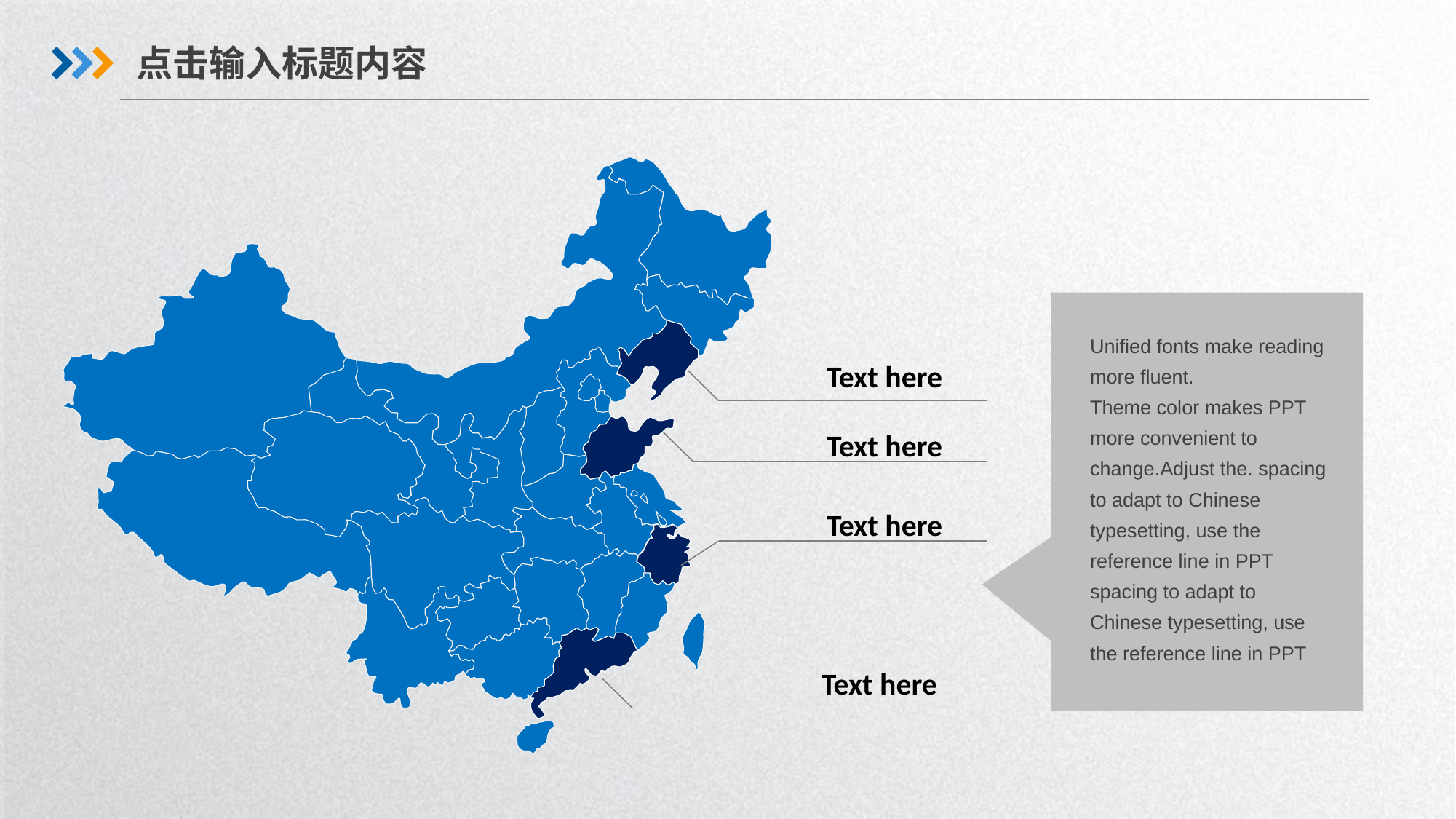

点击输入标题内容

Unified fonts make reading more fluent.
Theme color makes PPT more convenient to change.Adjust the. spacing to adapt to Chinese typesetting, use the reference line in PPT
spacing to adapt to Chinese typesetting, use the reference line in PPT
Text here

Text here
Text here

Text here